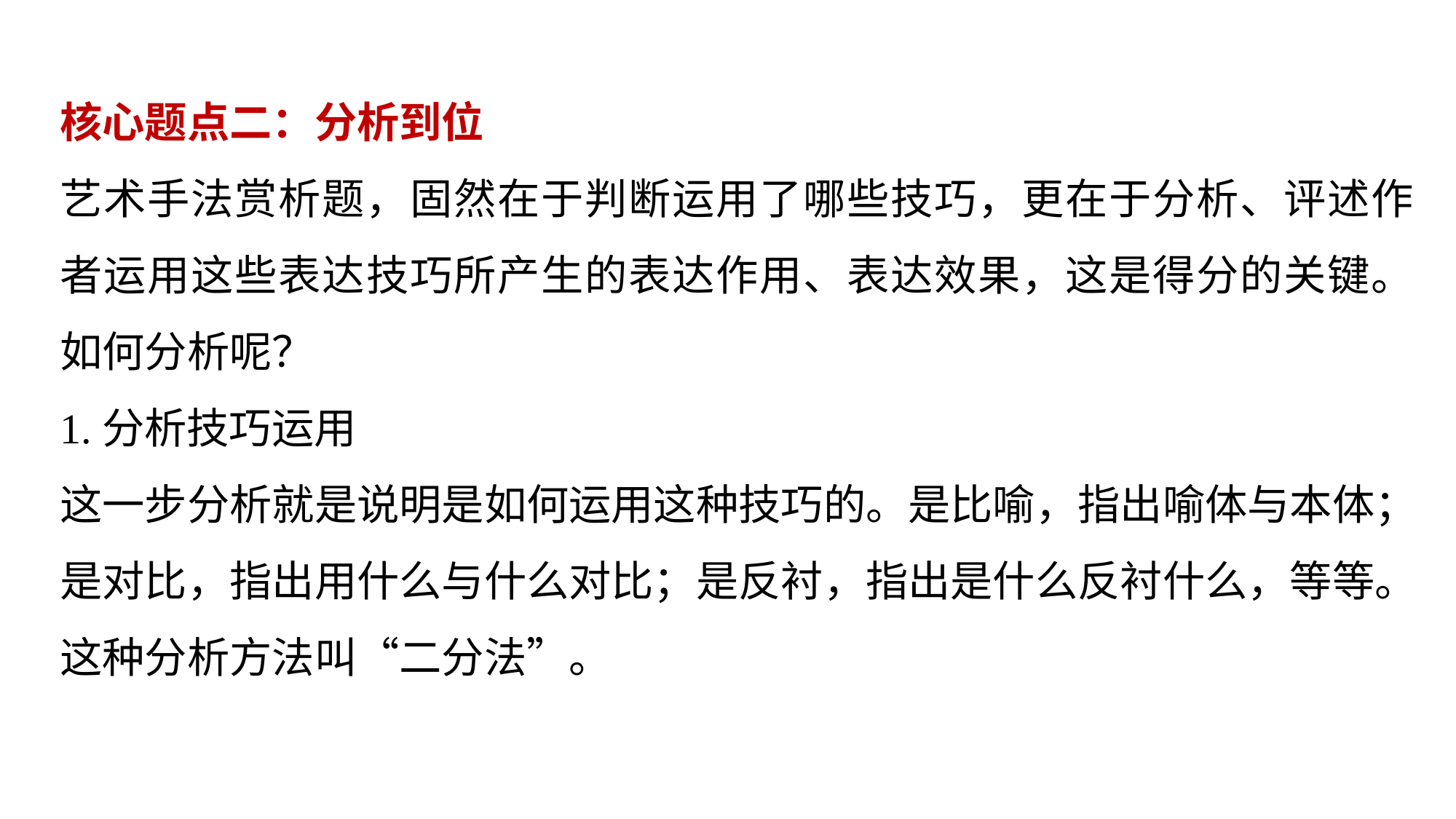

核心题点二：分析到位
艺术手法赏析题，固然在于判断运用了哪些技巧，更在于分析、评述作者运用这些表达技巧所产生的表达作用、表达效果，这是得分的关键。如何分析呢？
1.分析技巧运用
这一步分析就是说明是如何运用这种技巧的。是比喻，指出喻体与本体；是对比，指出用什么与什么对比；是反衬，指出是什么反衬什么，等等。这种分析方法叫“二分法”。